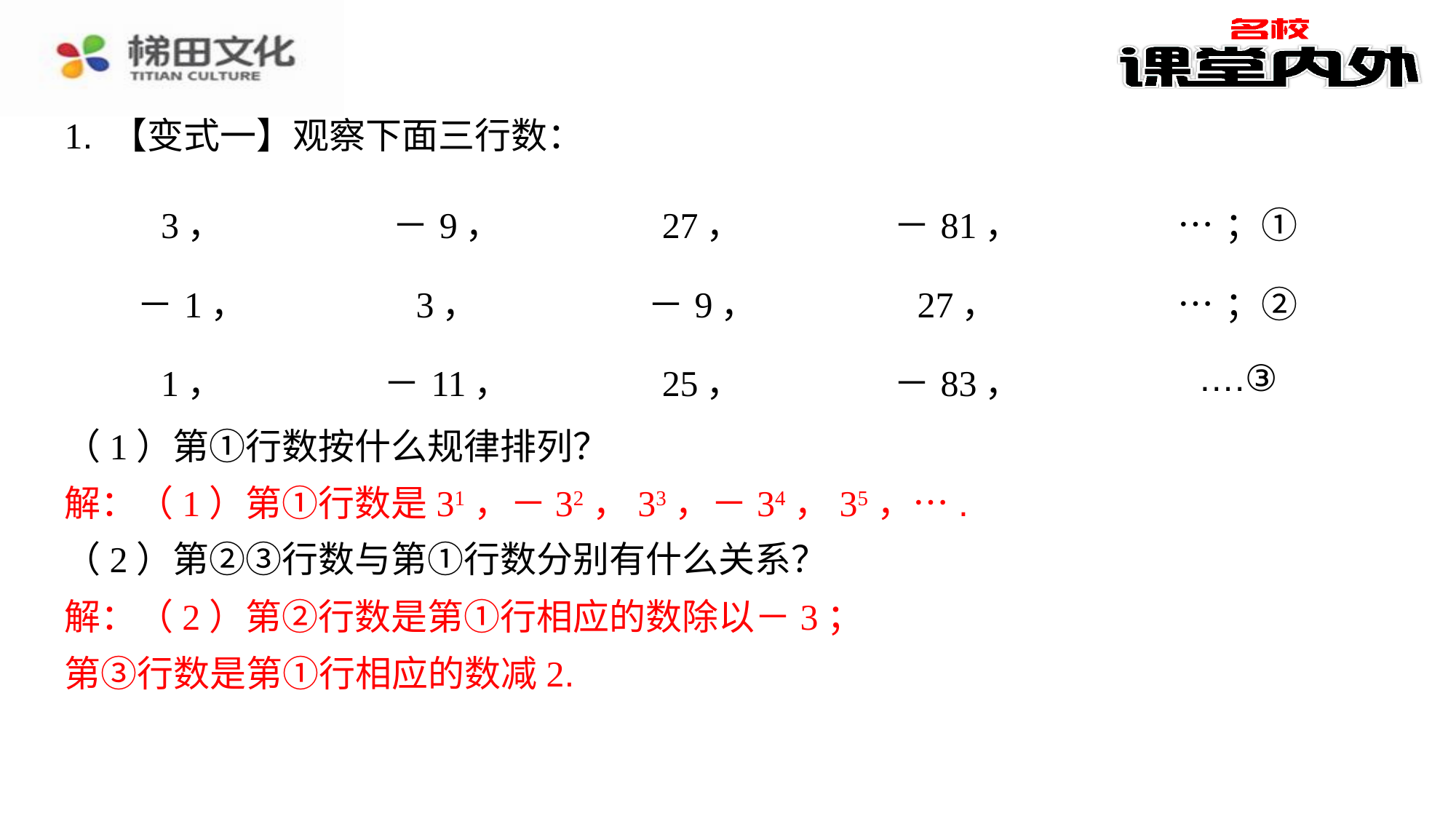

1. 【变式一】观察下面三行数：
| 3， | －9， | 27， | －81， | …；① |
| --- | --- | --- | --- | --- |
| －1， | 3， | －9， | 27， | …；② |
| 1， | －11， | 25， | －83， | ….③ |
（1）第①行数按什么规律排列？
解：（1）第①行数是31，－32，33，－34，35，….
（2）第②③行数与第①行数分别有什么关系？
解：（2）第②行数是第①行相应的数除以－3；
第③行数是第①行相应的数减2.
解：（1）第①行数是31，－32，33，－34，35，….
解：（2）第②行数是第①行相应的数除以－3；
第③行数是第①行相应的数减2.